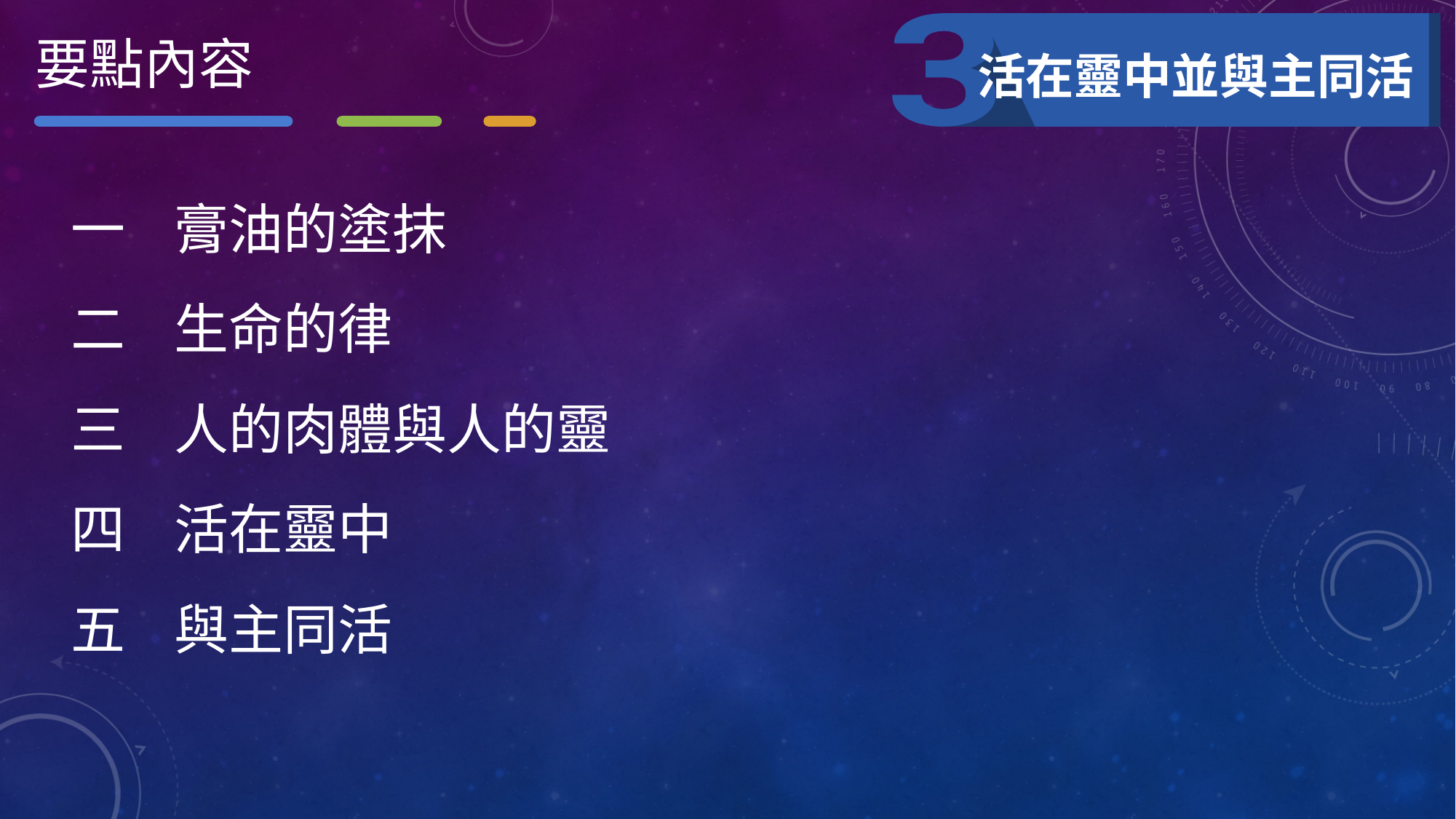

要點內容

一    膏油的塗抹
二    生命的律
三    人的肉體與人的靈
四    活在靈中
五    與主同活
活在靈中並與主同活